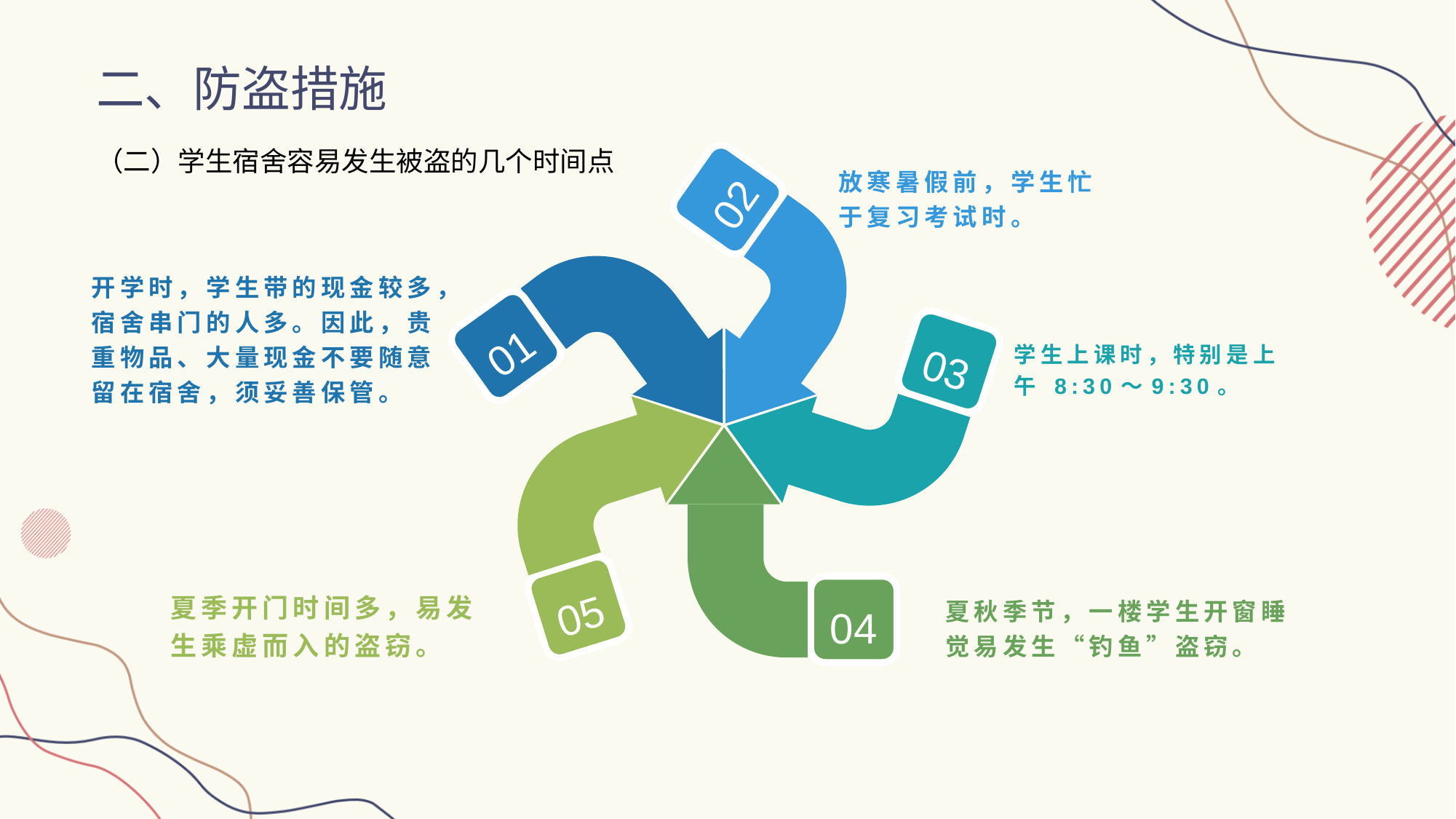

二、防盗措施
（二）学生宿舍容易发生被盗的几个时间点
02
放寒暑假前，学生忙于复习考试时。
开学时，学生带的现金较多，宿舍串门的人多。因此，贵重物品、大量现金不要随意留在宿舍，须妥善保管。

01
03
学生上课时，特别是上午 8:30～9:30。

05
04
夏秋季节，一楼学生开窗睡觉易发生“钓鱼”盗窃。
夏季开门时间多，易发生乘虚而入的盗窃。